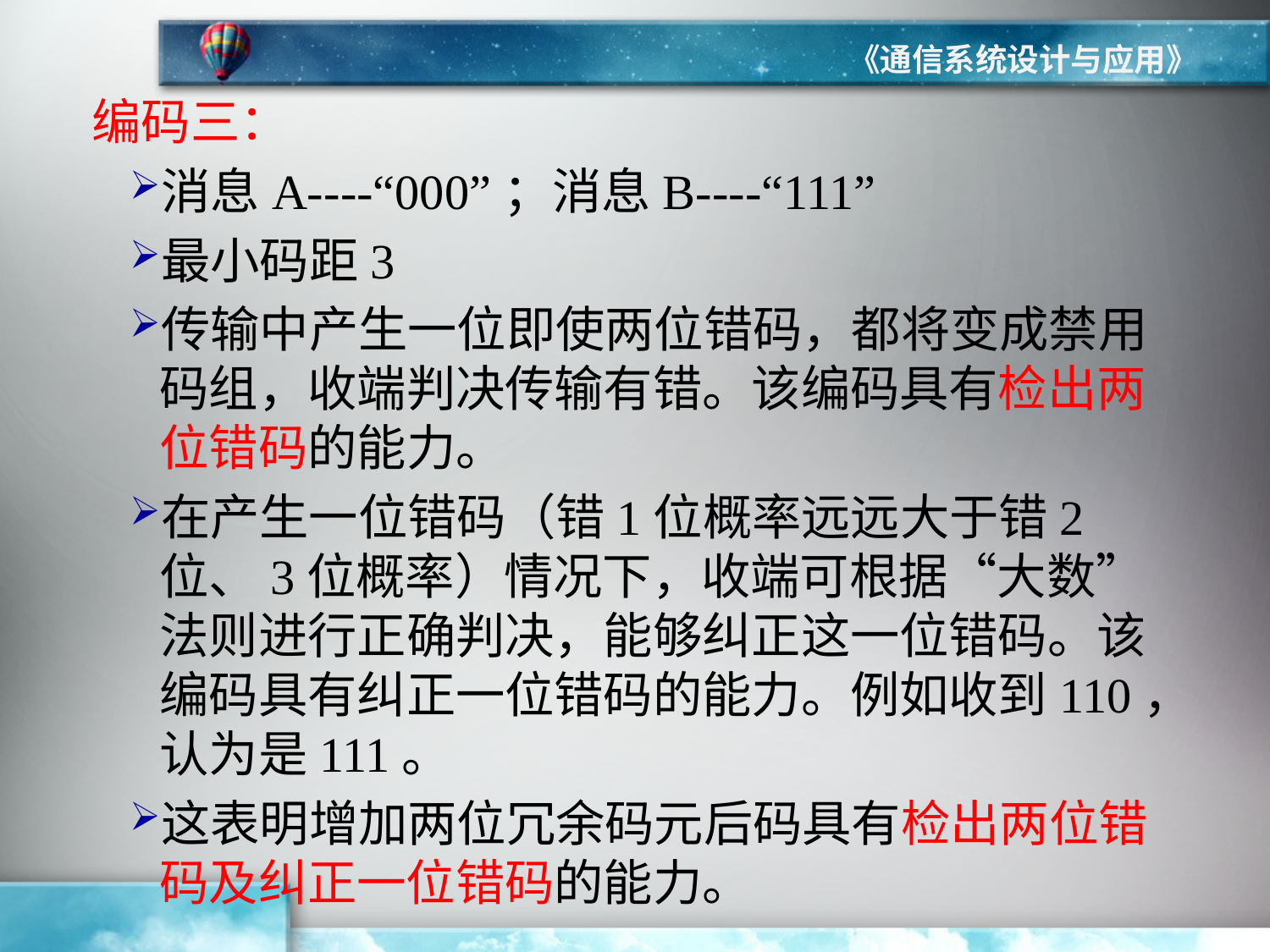

《通信系统设计与应用》
编码三：
消息A----“000”；消息B----“111”
最小码距3
传输中产生一位即使两位错码，都将变成禁用码组，收端判决传输有错。该编码具有检出两位错码的能力。
在产生一位错码（错1位概率远远大于错2位、3位概率）情况下，收端可根据“大数”法则进行正确判决，能够纠正这一位错码。该编码具有纠正一位错码的能力。例如收到110，认为是111。
这表明增加两位冗余码元后码具有检出两位错码及纠正一位错码的能力。